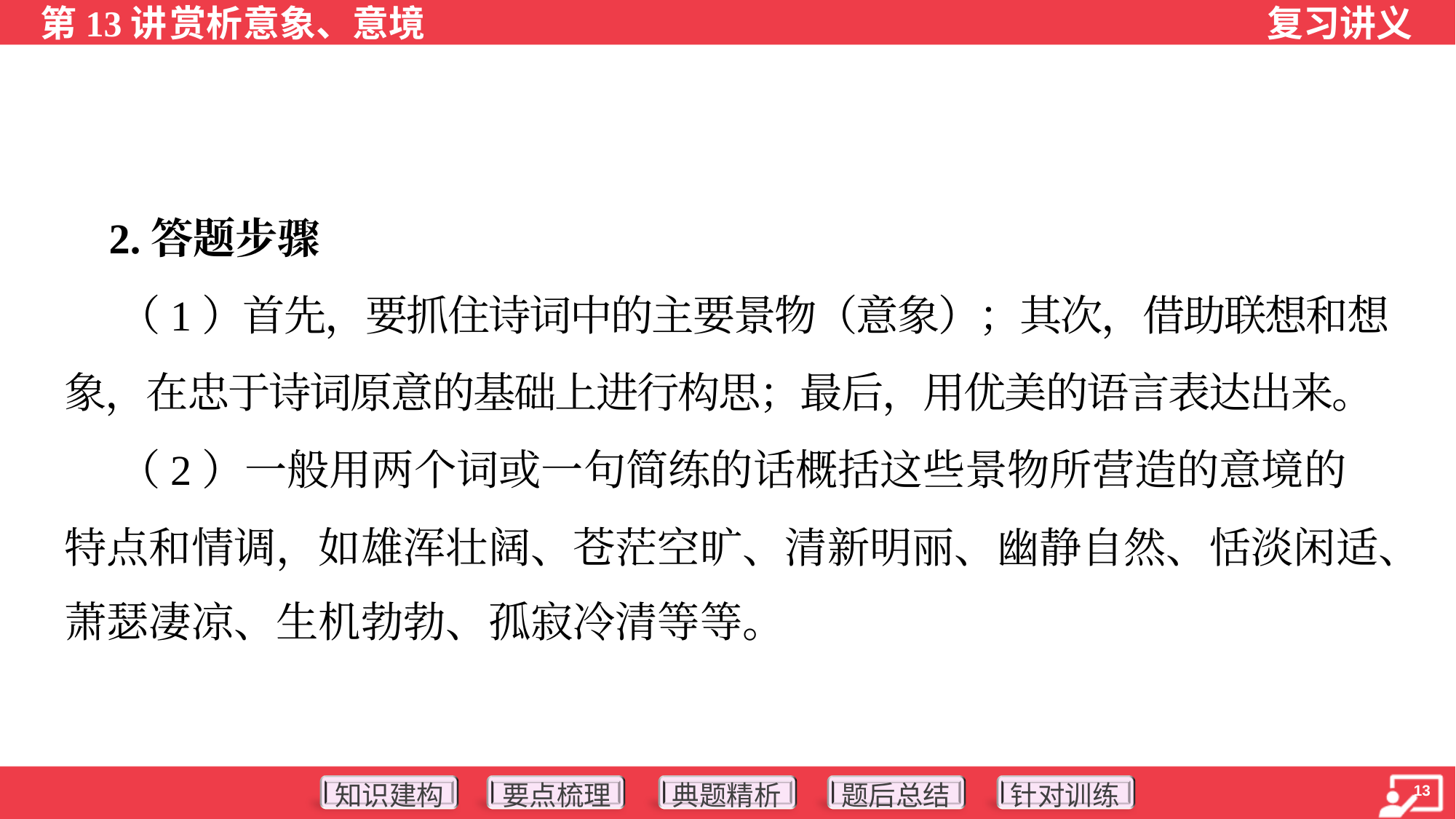

2.答题步骤
    （1）首先，要抓住诗词中的主要景物（意象）；其次，借助联想和想
象，在忠于诗词原意的基础上进行构思；最后，用优美的语言表达出来。
    （2）一般用两个词或一句简练的话概括这些景物所营造的意境的
特点和情调，如雄浑壮阔、苍茫空旷、清新明丽、幽静自然、恬淡闲适、
萧瑟凄凉、生机勃勃、孤寂冷清等等。